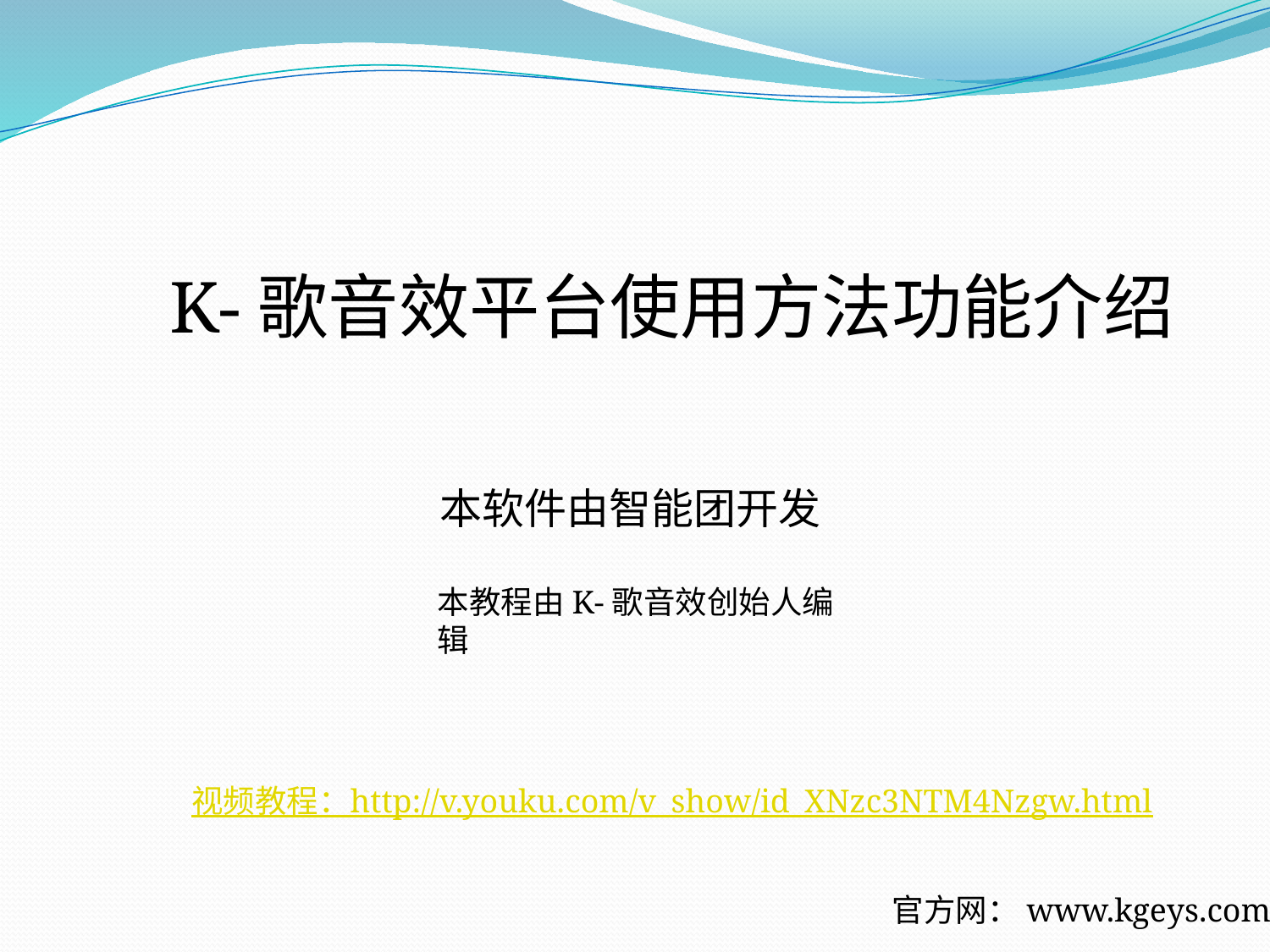

K-歌音效平台使用方法功能介绍
本软件由智能团开发
本教程由K-歌音效创始人编辑
视频教程：http://v.youku.com/v_show/id_XNzc3NTM4Nzgw.html
官方网：www.kgeys.com